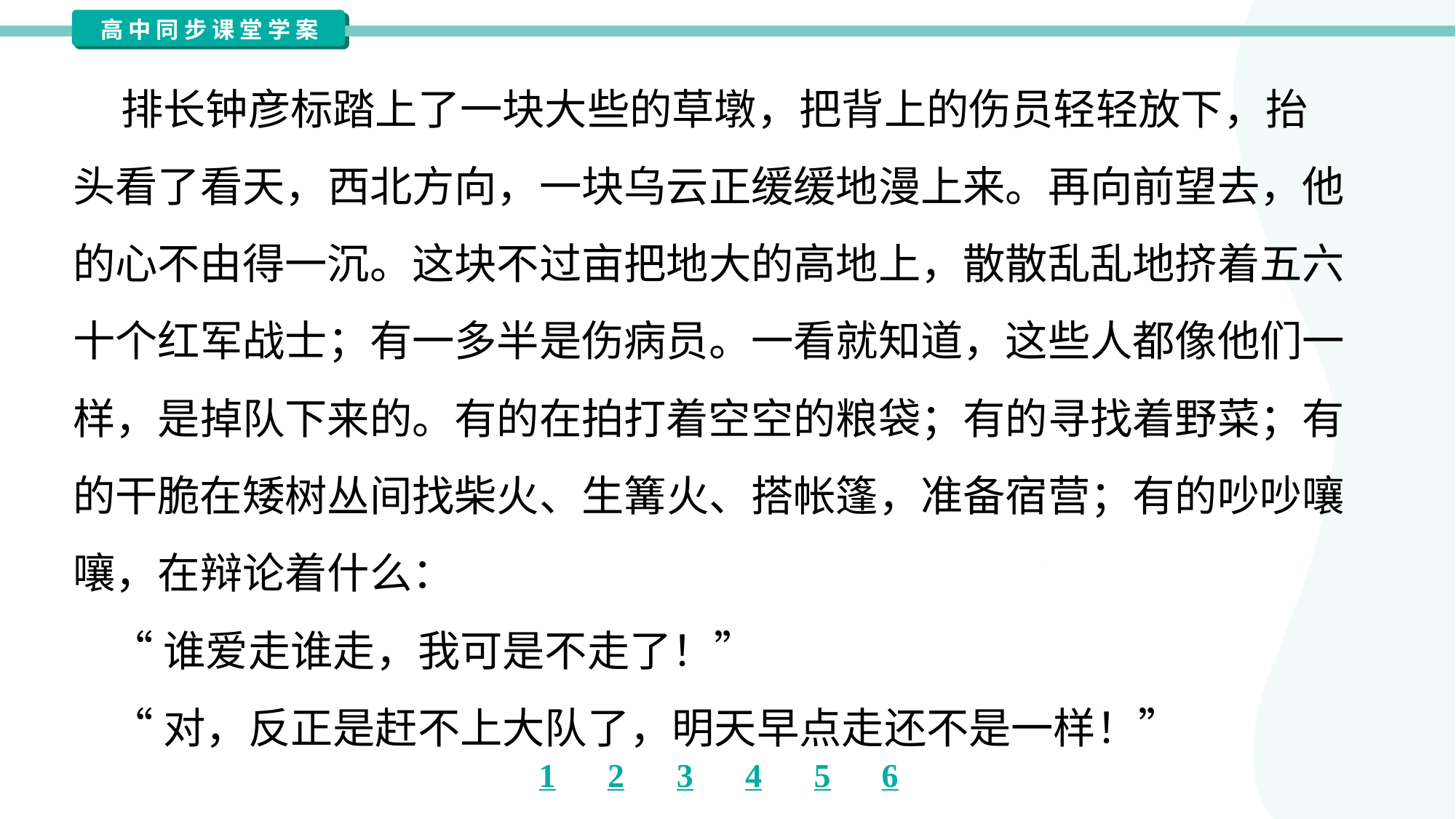

排长钟彦标踏上了一块大些的草墩，把背上的伤员轻轻放下，抬
头看了看天，西北方向，一块乌云正缓缓地漫上来。再向前望去，他
的心不由得一沉。这块不过亩把地大的高地上，散散乱乱地挤着五六
十个红军战士；有一多半是伤病员。一看就知道，这些人都像他们一
样，是掉队下来的。有的在拍打着空空的粮袋；有的寻找着野菜；有
的干脆在矮树丛间找柴火、生篝火、搭帐篷，准备宿营；有的吵吵嚷
嚷，在辩论着什么：
    “谁爱走谁走，我可是不走了！”
    “对，反正是赶不上大队了，明天早点走还不是一样！”